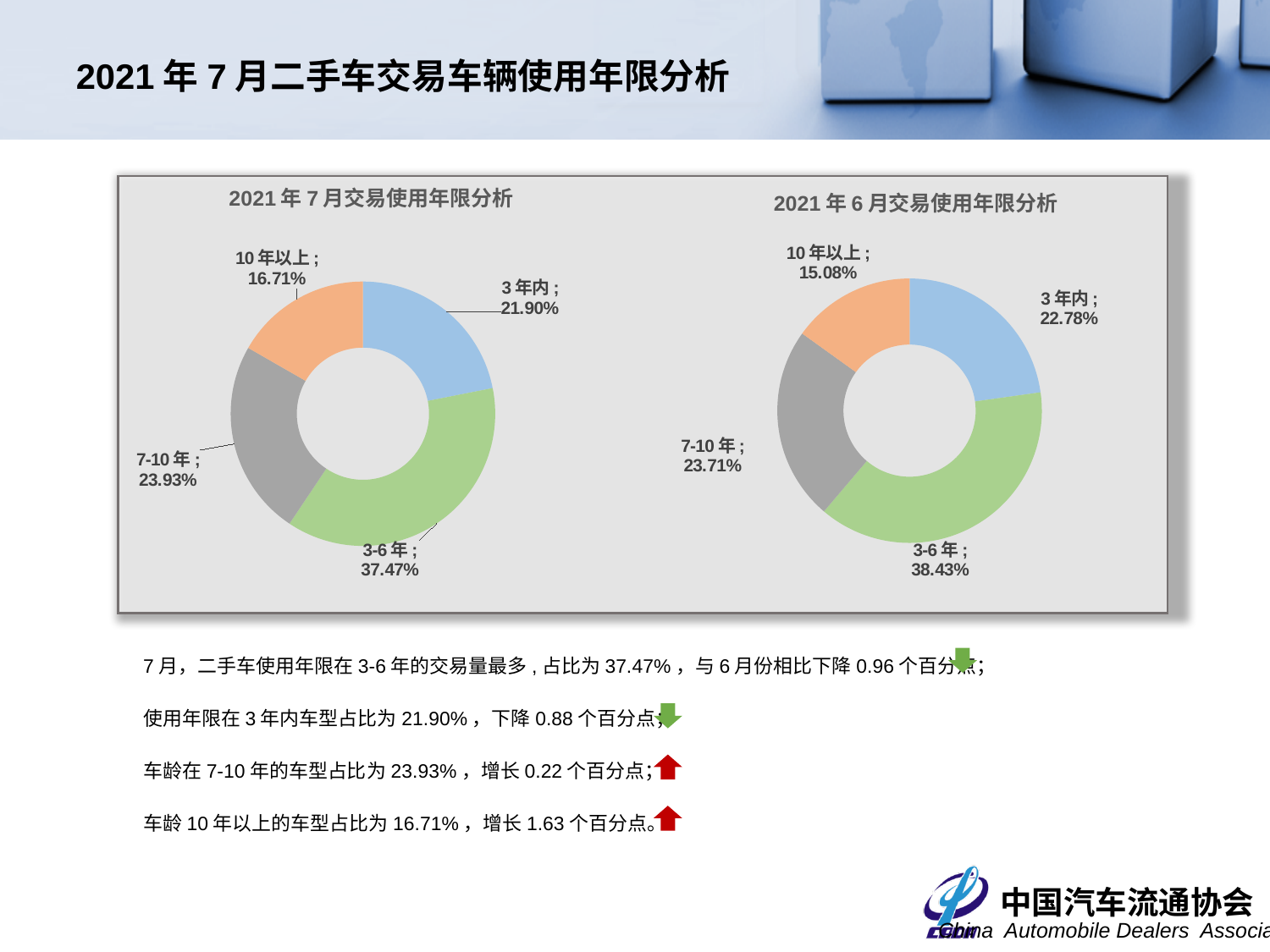

# 2021年7月二手车交易车辆使用年限分析

### Chart: 2021年7月交易使用年限分析

| Category | 交易数量 |
|---|---|
| 3年内 | 0.2189807586601108 |
| 3-6年 | 0.37468181263647615 |
| 7-10年 | 0.2392583921274586 |
| 10年以上 | 0.16707903657595444 |

### Chart: 2021年6月交易使用年限分析

| Category |  |
|---|---|
| 3年内 | 0.22781933516619535 |
| 3-6年 | 0.38429196208359473 |
| 7-10年 | 0.23709607069835187 |
| 10年以上 | 0.15079263205185803 |
7月，二手车使用年限在3-6年的交易量最多,占比为37.47%，与6月份相比下降0.96个百分点；
使用年限在3年内车型占比为21.90%，下降0.88个百分点；
车龄在7-10年的车型占比为23.93%，增长0.22个百分点；
车龄10年以上的车型占比为16.71%，增长1.63个百分点。